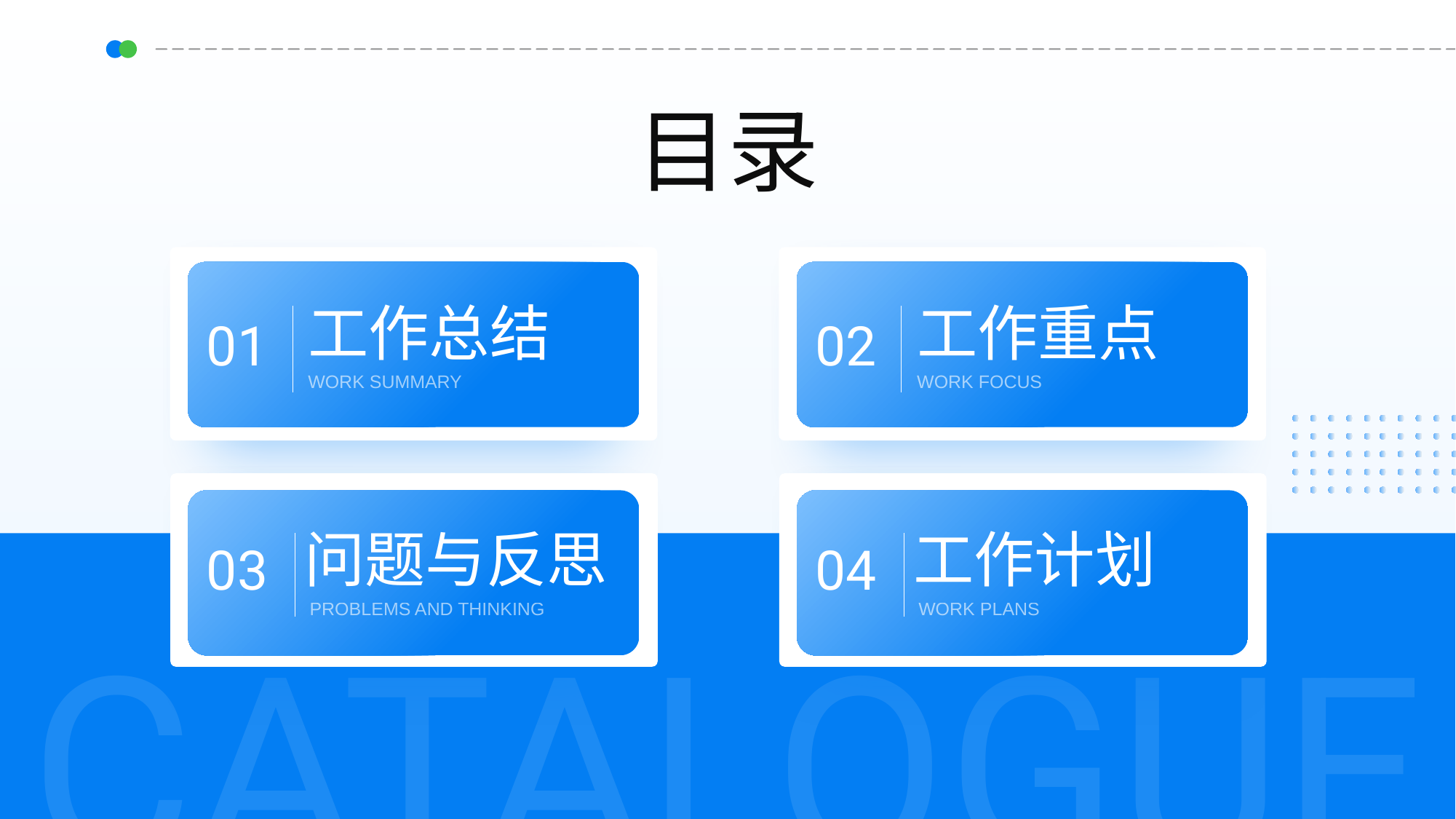

目录

工作总结
工作重点
01
02
WORK SUMMARY
WORK FOCUS

问题与反思
工作计划

03
04
PROBLEMS AND THINKING
WORK PLANS
CATALOGUE